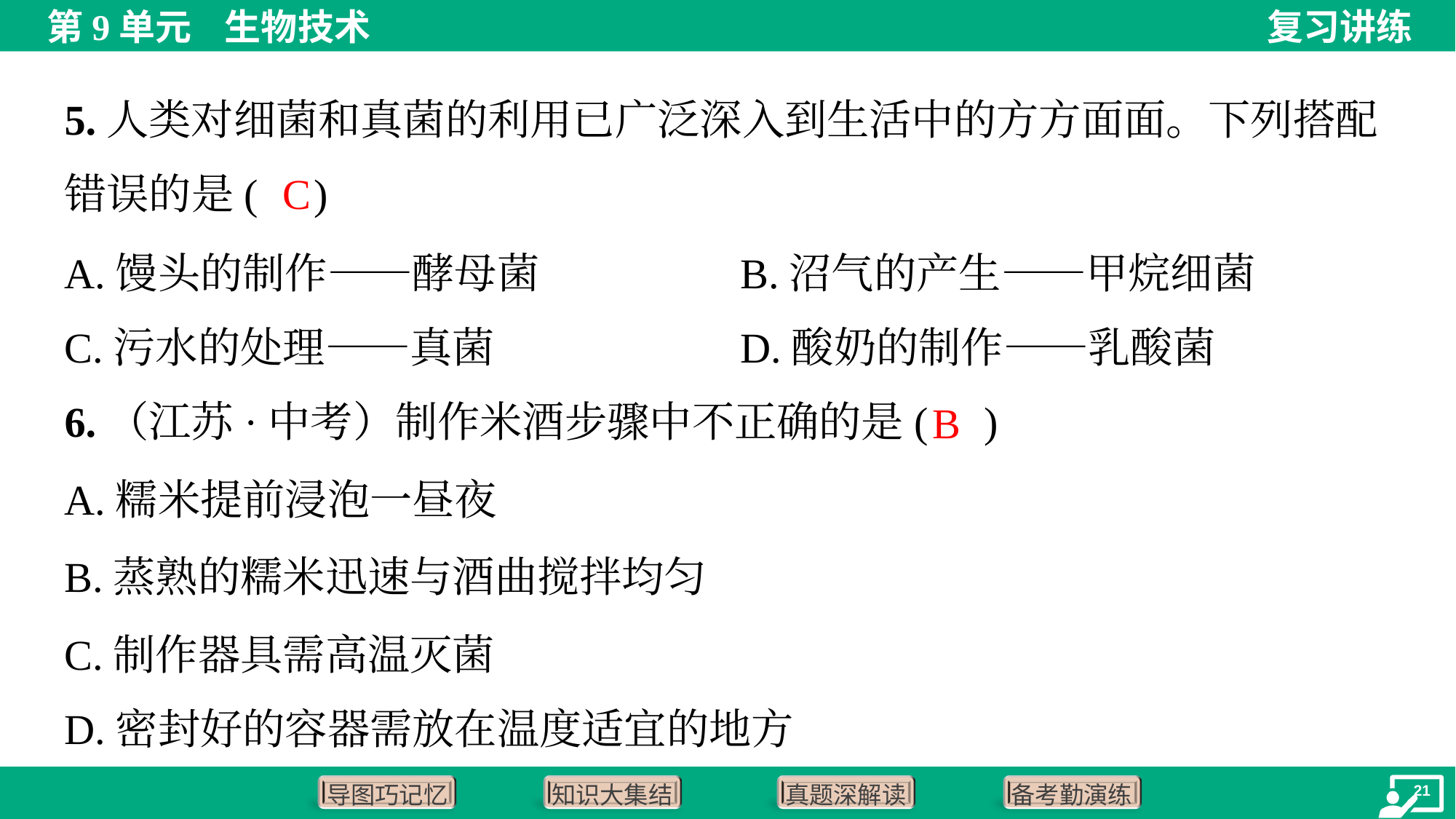

5.人类对细菌和真菌的利用已广泛深入到生活中的方方面面。下列搭配
错误的是(     )
C
A.馒头的制作——酵母菌	B.沼气的产生——甲烷细菌
C.污水的处理——真菌	D.酸奶的制作——乳酸菌
6.（江苏·中考）制作米酒步骤中不正确的是(     )
B
A.糯米提前浸泡一昼夜
B.蒸熟的糯米迅速与酒曲搅拌均匀
C.制作器具需高温灭菌
D.密封好的容器需放在温度适宜的地方